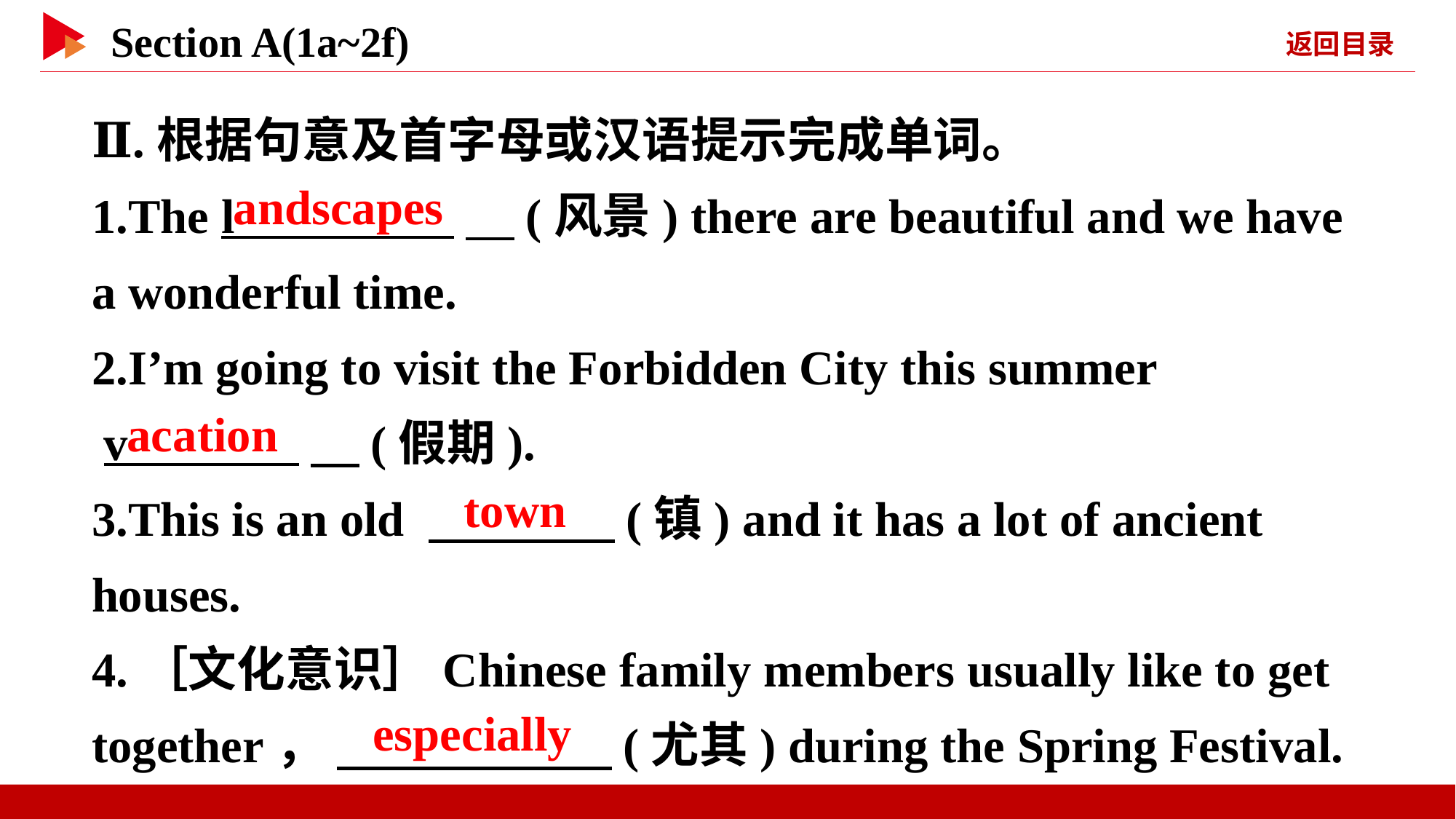

Ⅱ.根据句意及首字母或汉语提示完成单词。
1.The l                  　(风景) there are beautiful and we have a wonderful time.
2.I’m going to visit the Forbidden City this summer
 v              　(假期).
3.This is an old 　        　(镇) and it has a lot of ancient houses.
4.［文化意识］Chinese family members usually like to get together， 　                　(尤其) during the Spring Festival.
andscapes
acation
town
especially